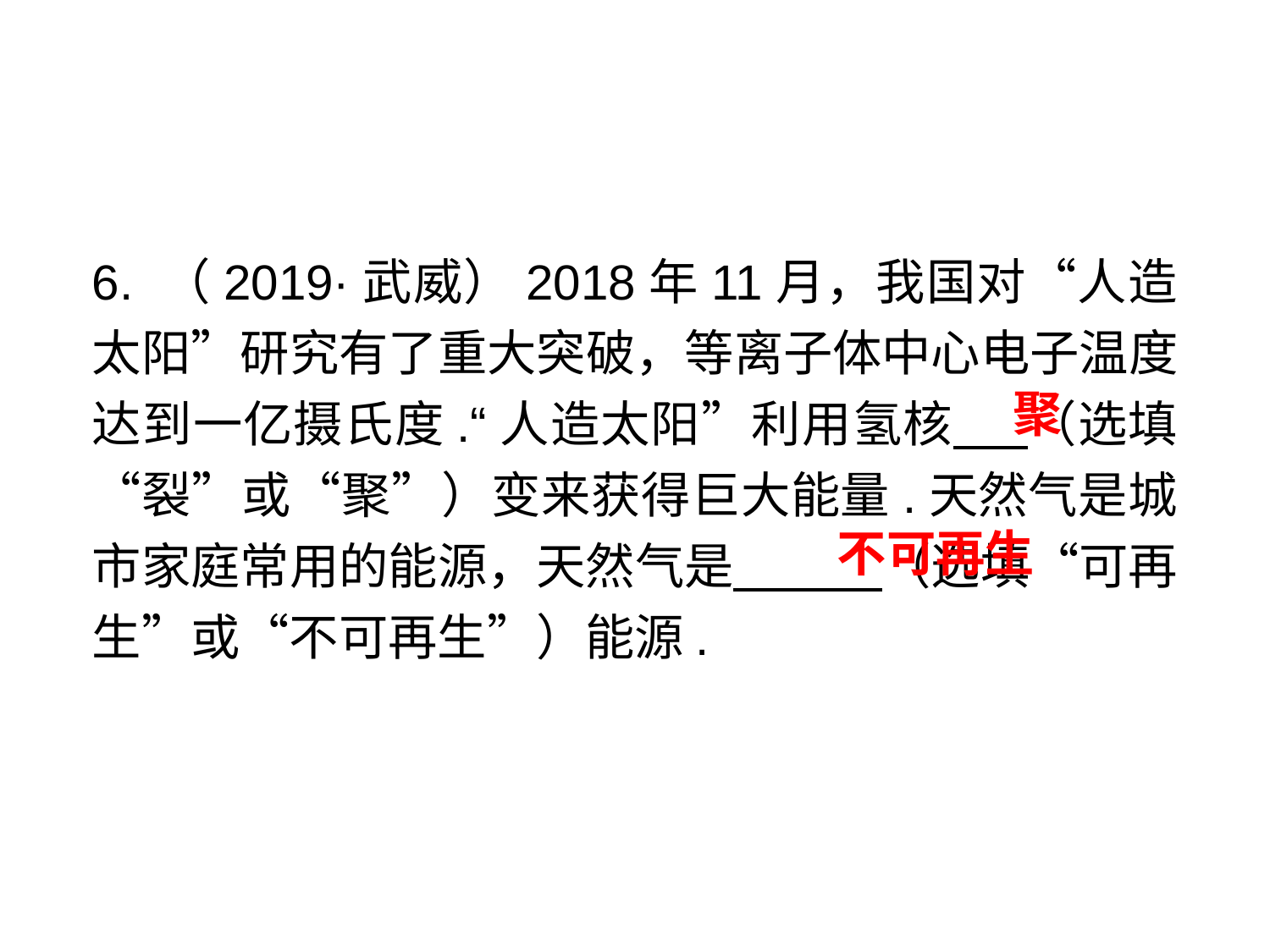

6. （2019·武威）2018年11月，我国对“人造太阳”研究有了重大突破，等离子体中心电子温度达到一亿摄氏度.“人造太阳”利用氢核　  （选填“裂”或“聚”）变来获得巨大能量.天然气是城市家庭常用的能源，天然气是　         （选填“可再生”或“不可再生”）能源.
聚
不可再生